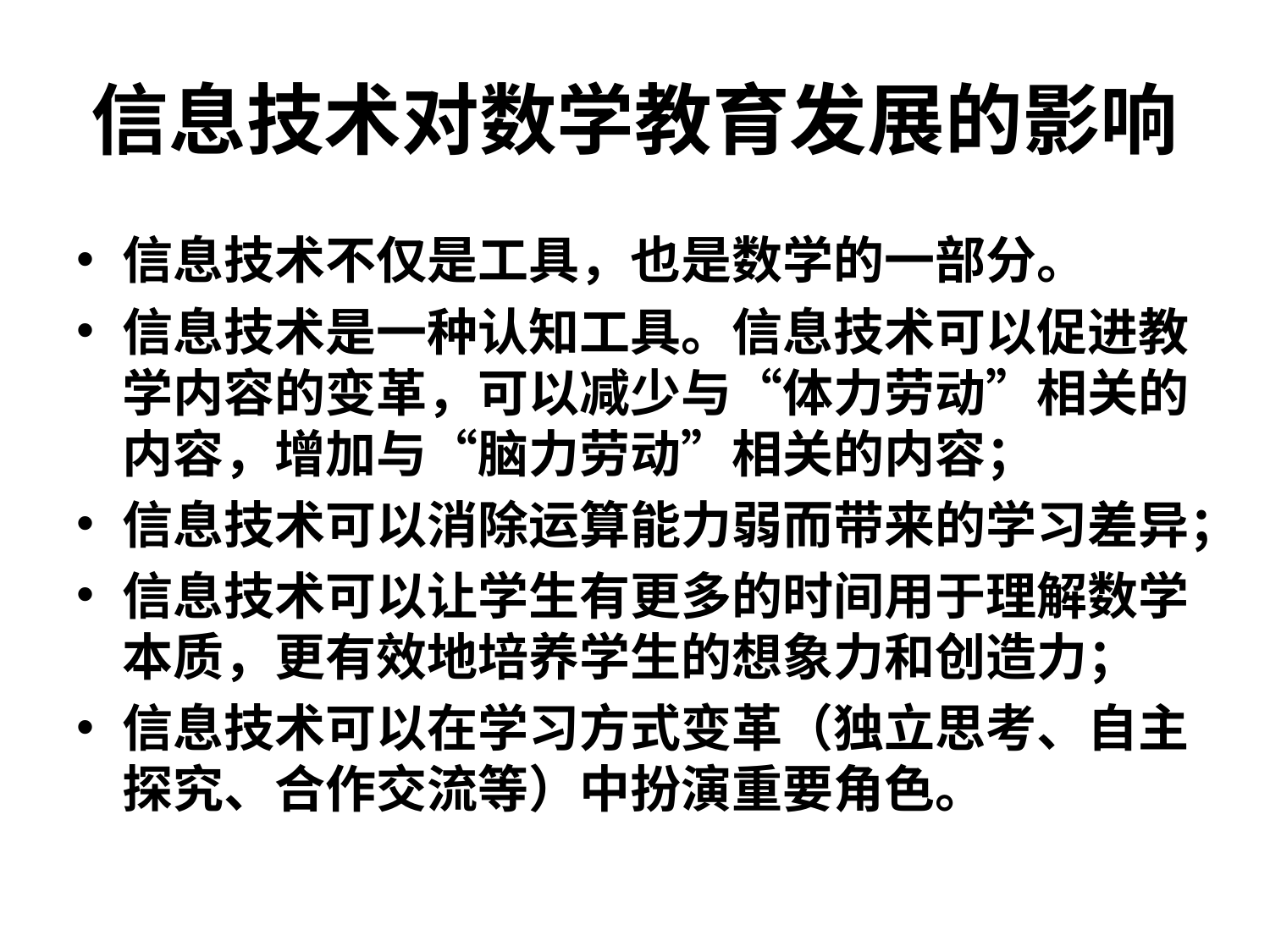

# 信息技术对数学教育发展的影响
信息技术不仅是工具，也是数学的一部分。
信息技术是一种认知工具。信息技术可以促进教学内容的变革，可以减少与“体力劳动”相关的内容，增加与“脑力劳动”相关的内容；
信息技术可以消除运算能力弱而带来的学习差异；
信息技术可以让学生有更多的时间用于理解数学本质，更有效地培养学生的想象力和创造力；
信息技术可以在学习方式变革（独立思考、自主探究、合作交流等）中扮演重要角色。